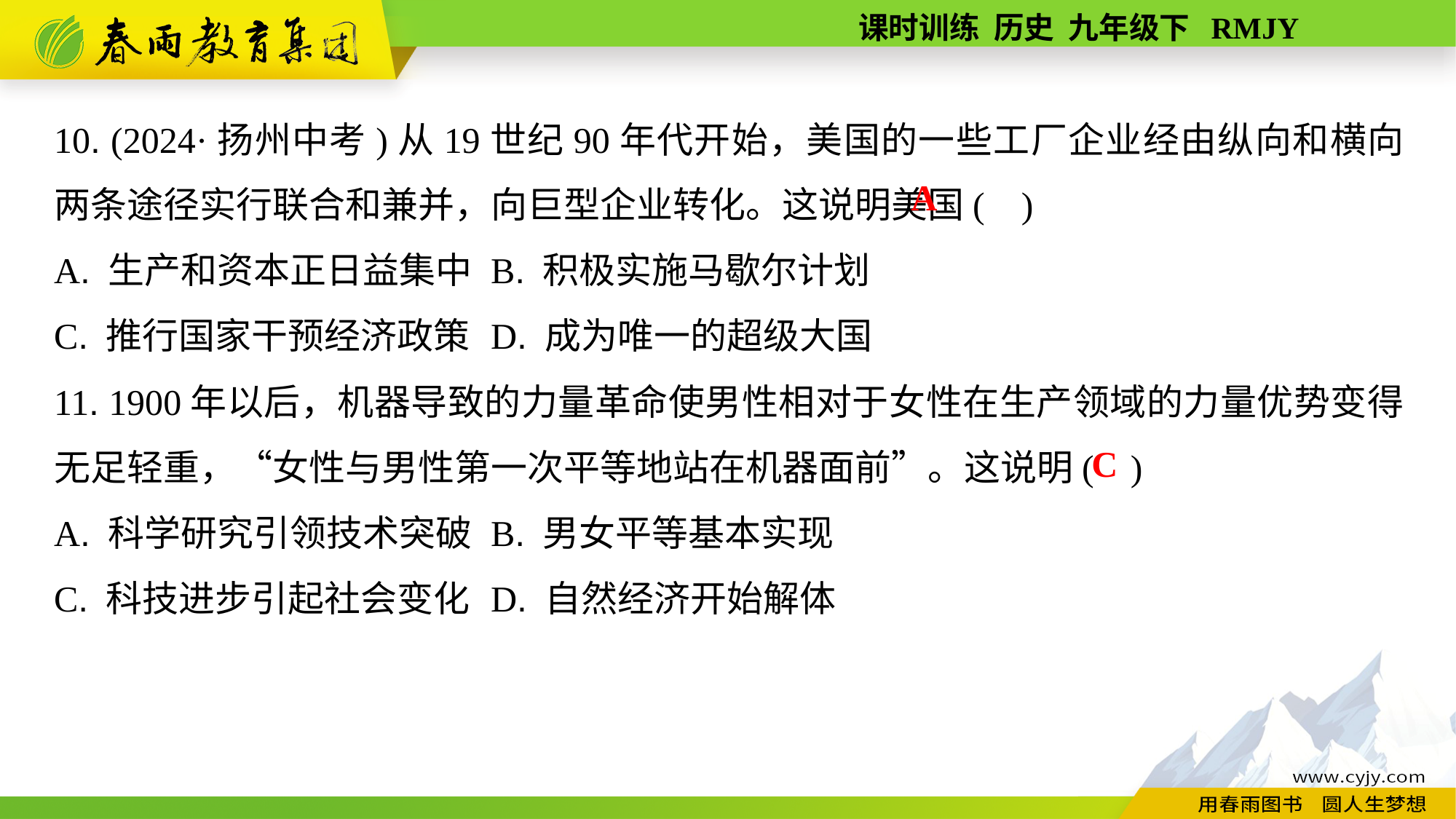

10. (2024·扬州中考)从19世纪90年代开始，美国的一些工厂企业经由纵向和横向两条途径实行联合和兼并，向巨型企业转化。这说明美国(    )
A. 生产和资本正日益集中	B. 积极实施马歇尔计划
C. 推行国家干预经济政策	D. 成为唯一的超级大国
11. 1900年以后，机器导致的力量革命使男性相对于女性在生产领域的力量优势变得无足轻重，“女性与男性第一次平等地站在机器面前”。这说明(    )
A. 科学研究引领技术突破	B. 男女平等基本实现
C. 科技进步引起社会变化	D. 自然经济开始解体
A
C